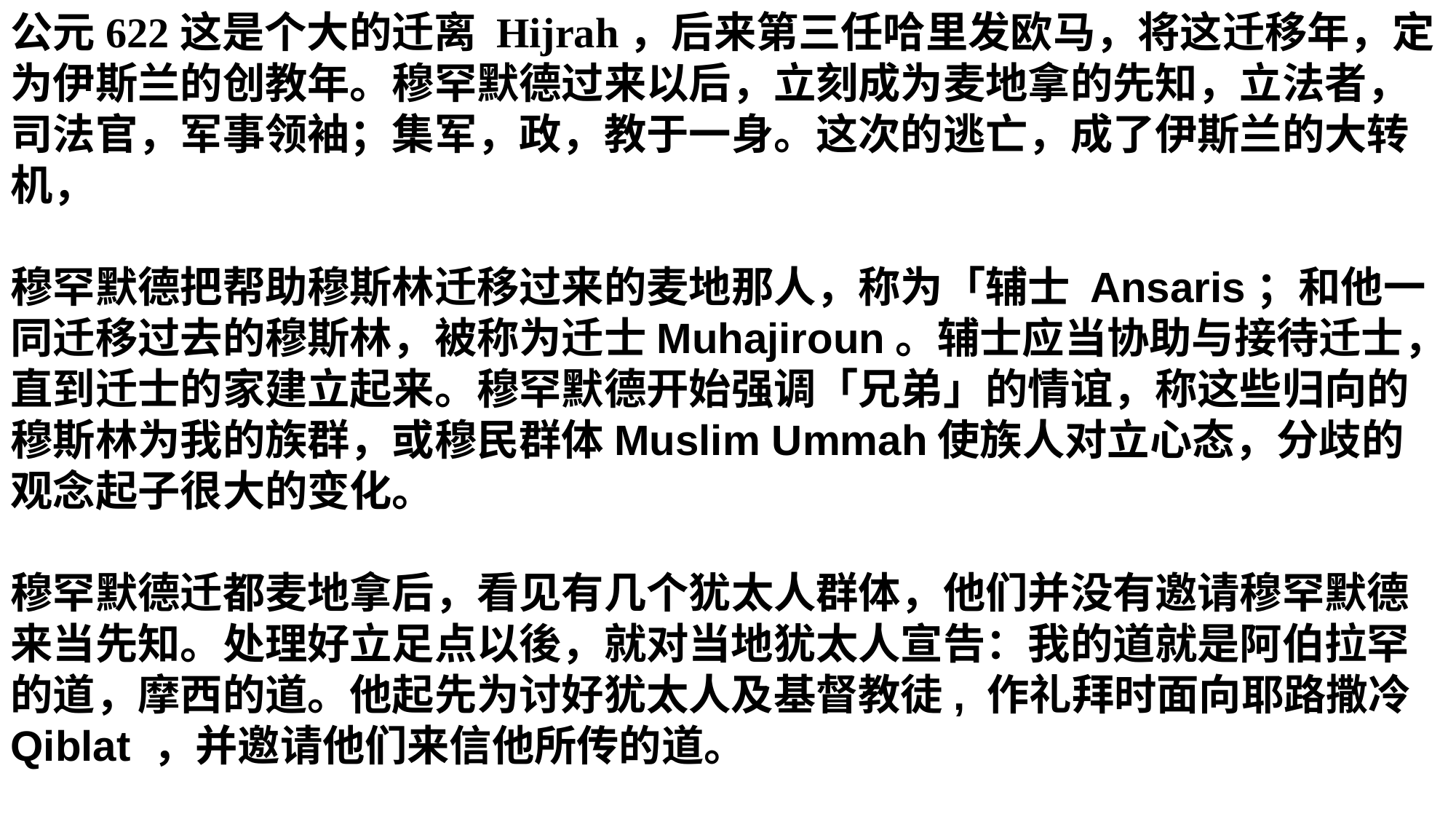

公元622这是个大的迁离 Hijrah，后来第三任哈里发欧马，将这迁移年，定为伊斯兰的创教年。穆罕默德过来以后，立刻成为麦地拿的先知，立法者，司法官，军事领袖；集军，政，教于一身。这次的逃亡，成了伊斯兰的大转机，

穆罕默德把帮助穆斯林迁移过来的麦地那人，称为「辅士 Ansaris；和他一同迁移过去的穆斯林，被称为迁士Muhajiroun。辅士应当协助与接待迁士，直到迁士的家建立起来。穆罕默德开始强调「兄弟」的情谊，称这些归向的穆斯林为我的族群，或穆民群体Muslim Ummah使族人对立心态，分歧的观念起子很大的变化。

穆罕默德迁都麦地拿后，看见有几个犹太人群体，他们并没有邀请穆罕默德来当先知。处理好立足点以後，就对当地犹太人宣告：我的道就是阿伯拉罕的道，摩西的道。他起先为讨好犹太人及基督教徒, 作礼拜时面向耶路撒冷Qiblat ，并邀请他们来信他所传的道。